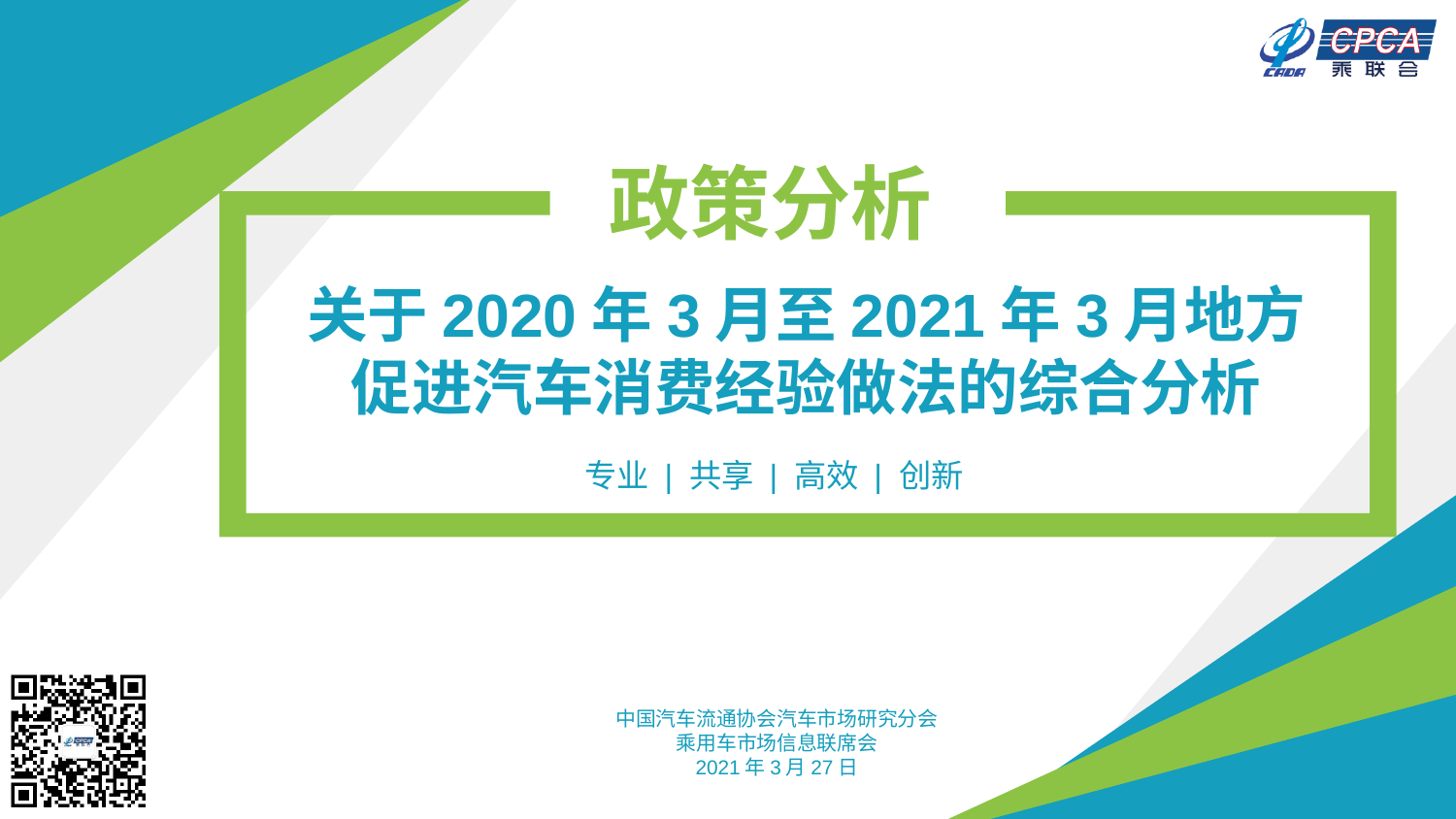

关于2020年3月至2021年3月地方
促进汽车消费经验做法的综合分析
中国汽车流通协会汽车市场研究分会
乘用车市场信息联席会
2021年3月27日